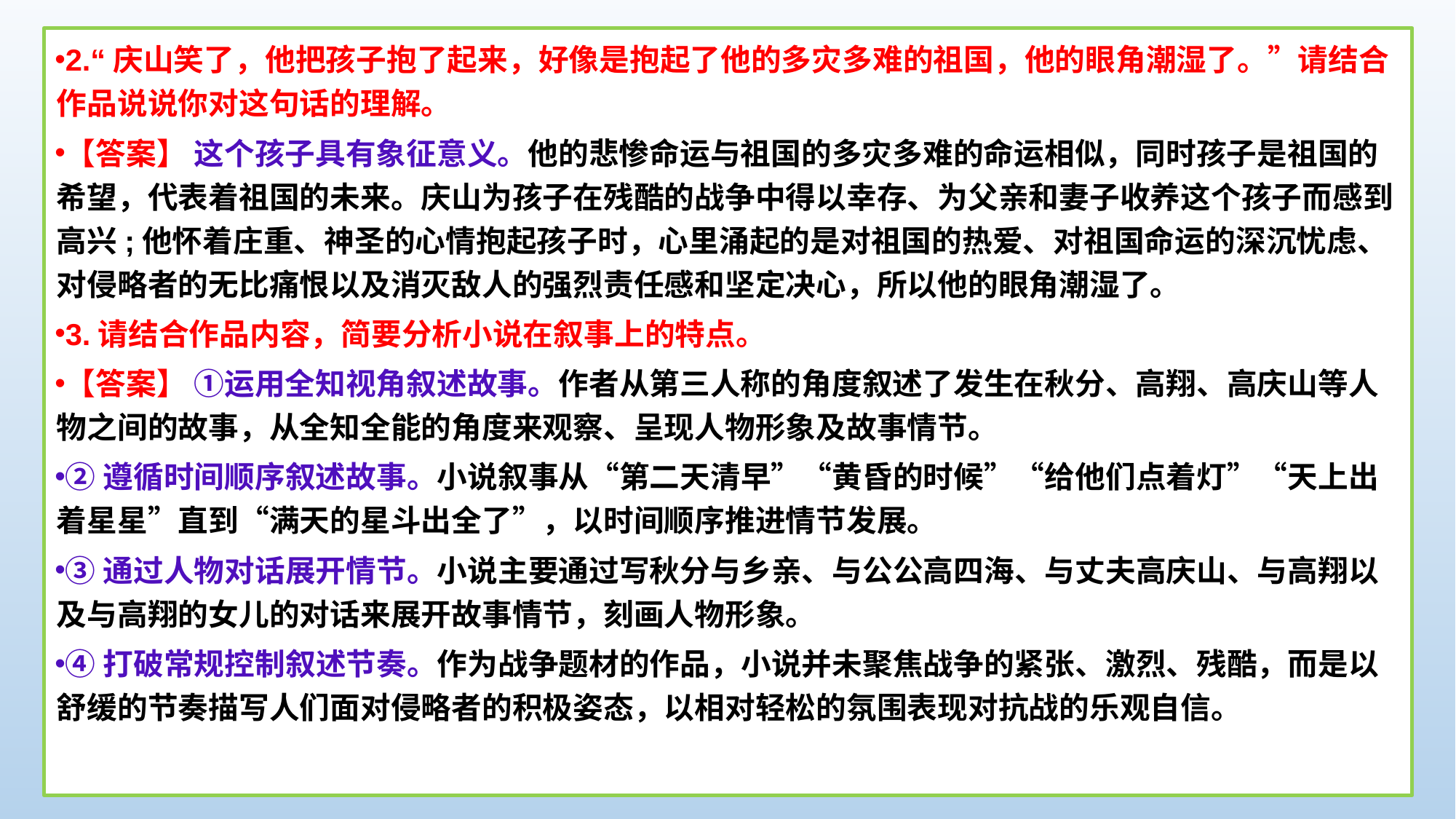

2.“庆山笑了，他把孩子抱了起来，好像是抱起了他的多灾多难的祖国，他的眼角潮湿了。”请结合作品说说你对这句话的理解。
【答案】 这个孩子具有象征意义。他的悲惨命运与祖国的多灾多难的命运相似，同时孩子是祖国的希望，代表着祖国的未来。庆山为孩子在残酷的战争中得以幸存、为父亲和妻子收养这个孩子而感到高兴;他怀着庄重、神圣的心情抱起孩子时，心里涌起的是对祖国的热爱、对祖国命运的深沉忧虑、对侵略者的无比痛恨以及消灭敌人的强烈责任感和坚定决心，所以他的眼角潮湿了。
3.请结合作品内容，简要分析小说在叙事上的特点。
【答案】 ①运用全知视角叙述故事。作者从第三人称的角度叙述了发生在秋分、高翔、高庆山等人物之间的故事，从全知全能的角度来观察、呈现人物形象及故事情节。
②遵循时间顺序叙述故事。小说叙事从“第二天清早”“黄昏的时候”“给他们点着灯”“天上出着星星”直到“满天的星斗出全了”，以时间顺序推进情节发展。
③通过人物对话展开情节。小说主要通过写秋分与乡亲、与公公高四海、与丈夫高庆山、与高翔以及与高翔的女儿的对话来展开故事情节，刻画人物形象。
④打破常规控制叙述节奏。作为战争题材的作品，小说并未聚焦战争的紧张、激烈、残酷，而是以舒缓的节奏描写人们面对侵略者的积极姿态，以相对轻松的氛围表现对抗战的乐观自信。